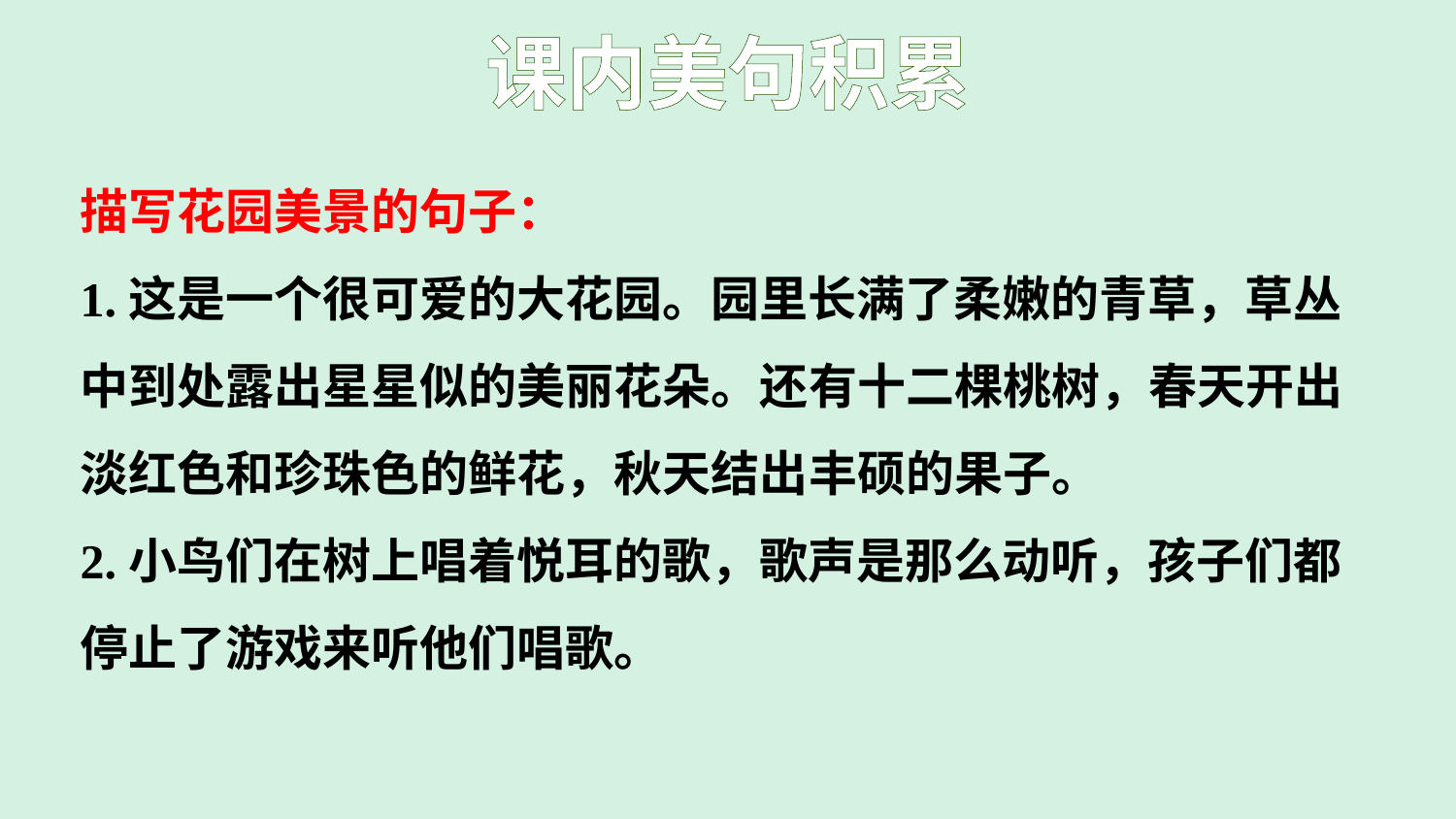

课内美句积累
描写花园美景的句子：
1.这是一个很可爱的大花园。园里长满了柔嫩的青草，草丛中到处露出星星似的美丽花朵。还有十二棵桃树，春天开出淡红色和珍珠色的鲜花，秋天结出丰硕的果子。
2.小鸟们在树上唱着悦耳的歌，歌声是那么动听，孩子们都停止了游戏来听他们唱歌。